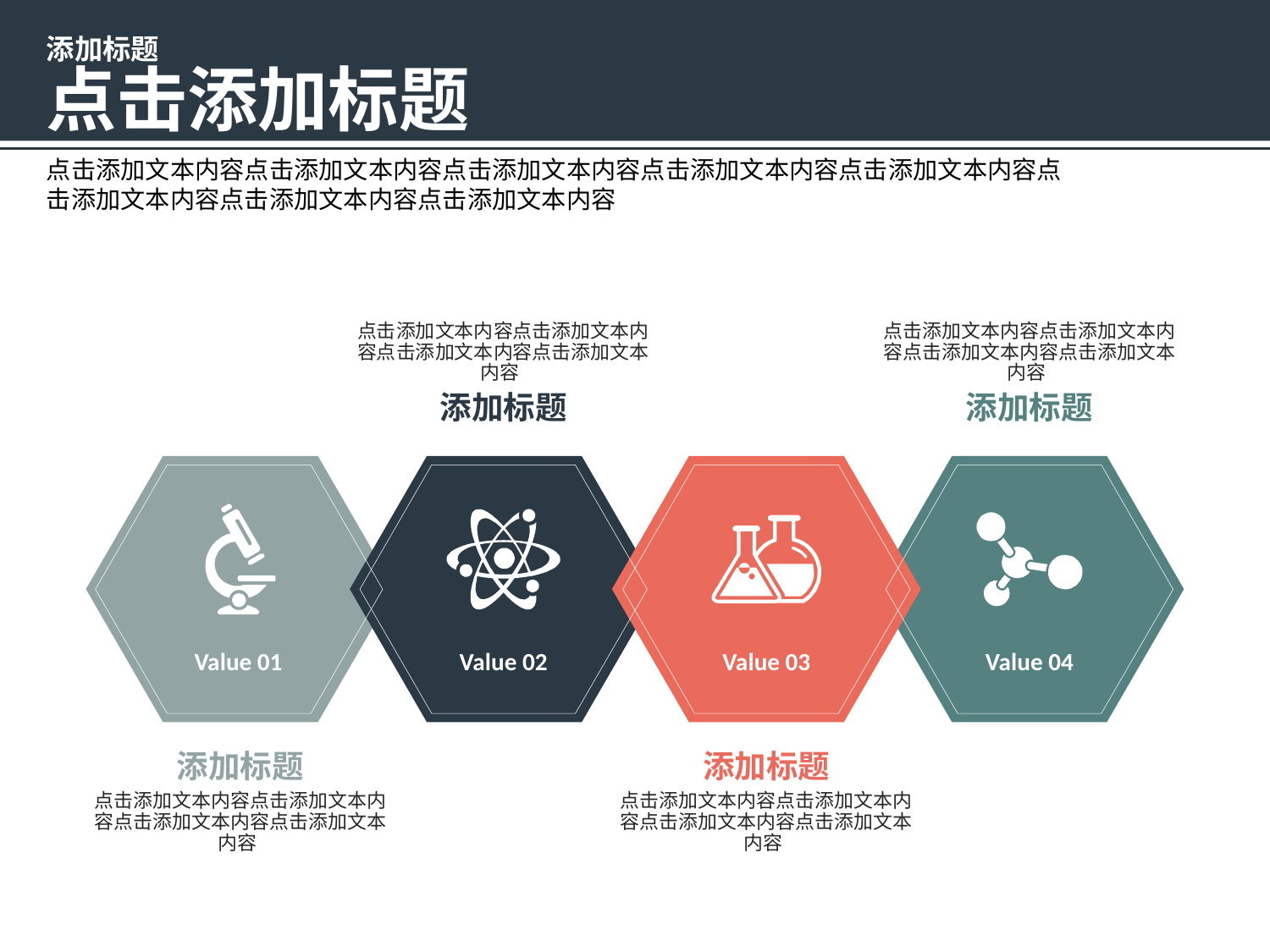

添加标题
点击添加标题
点击添加文本内容点击添加文本内容点击添加文本内容点击添加文本内容点击添加文本内容点击添加文本内容点击添加文本内容点击添加文本内容
点击添加文本内容点击添加文本内容点击添加文本内容点击添加文本内容

添加标题
点击添加文本内容点击添加文本内容点击添加文本内容点击添加文本内容

添加标题

Value 01
Value 02
Value 03
Value 04
添加标题
点击添加文本内容点击添加文本内容点击添加文本内容点击添加文本内容

添加标题
点击添加文本内容点击添加文本内容点击添加文本内容点击添加文本内容